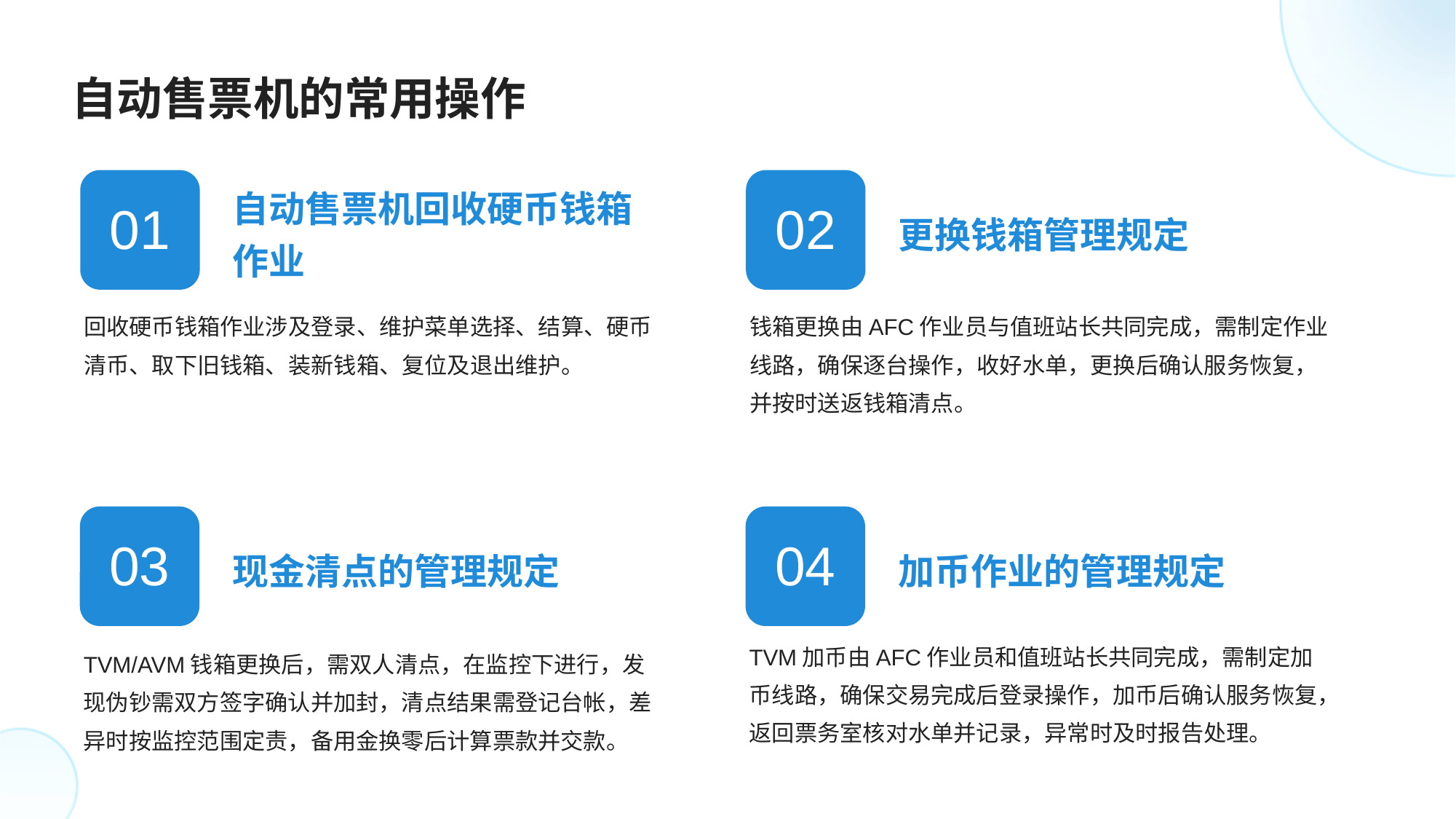

自动售票机的常用操作

自动售票机回收硬币钱箱作业

更换钱箱管理规定
01
02
回收硬币钱箱作业涉及登录、维护菜单选择、结算、硬币清币、取下旧钱箱、装新钱箱、复位及退出维护。
钱箱更换由AFC作业员与值班站长共同完成，需制定作业线路，确保逐台操作，收好水单，更换后确认服务恢复，并按时送返钱箱清点。

现金清点的管理规定

加币作业的管理规定
03
04
TVM加币由AFC作业员和值班站长共同完成，需制定加币线路，确保交易完成后登录操作，加币后确认服务恢复，返回票务室核对水单并记录，异常时及时报告处理。
TVM/AVM钱箱更换后，需双人清点，在监控下进行，发现伪钞需双方签字确认并加封，清点结果需登记台帐，差异时按监控范围定责，备用金换零后计算票款并交款。